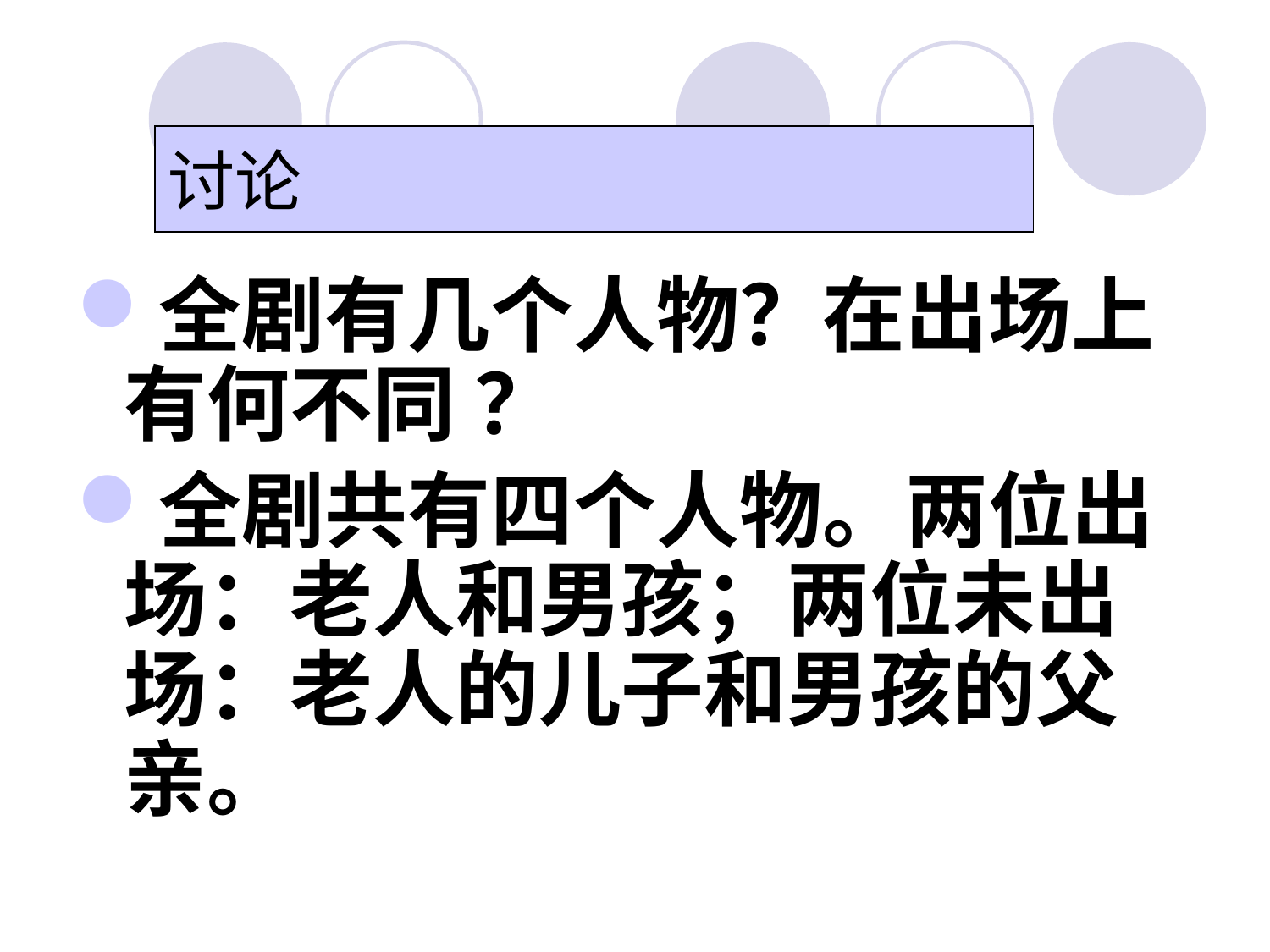

讨论
全剧有几个人物？在出场上有何不同 ？
全剧共有四个人物。两位出场：老人和男孩；两位未出场：老人的儿子和男孩的父亲。